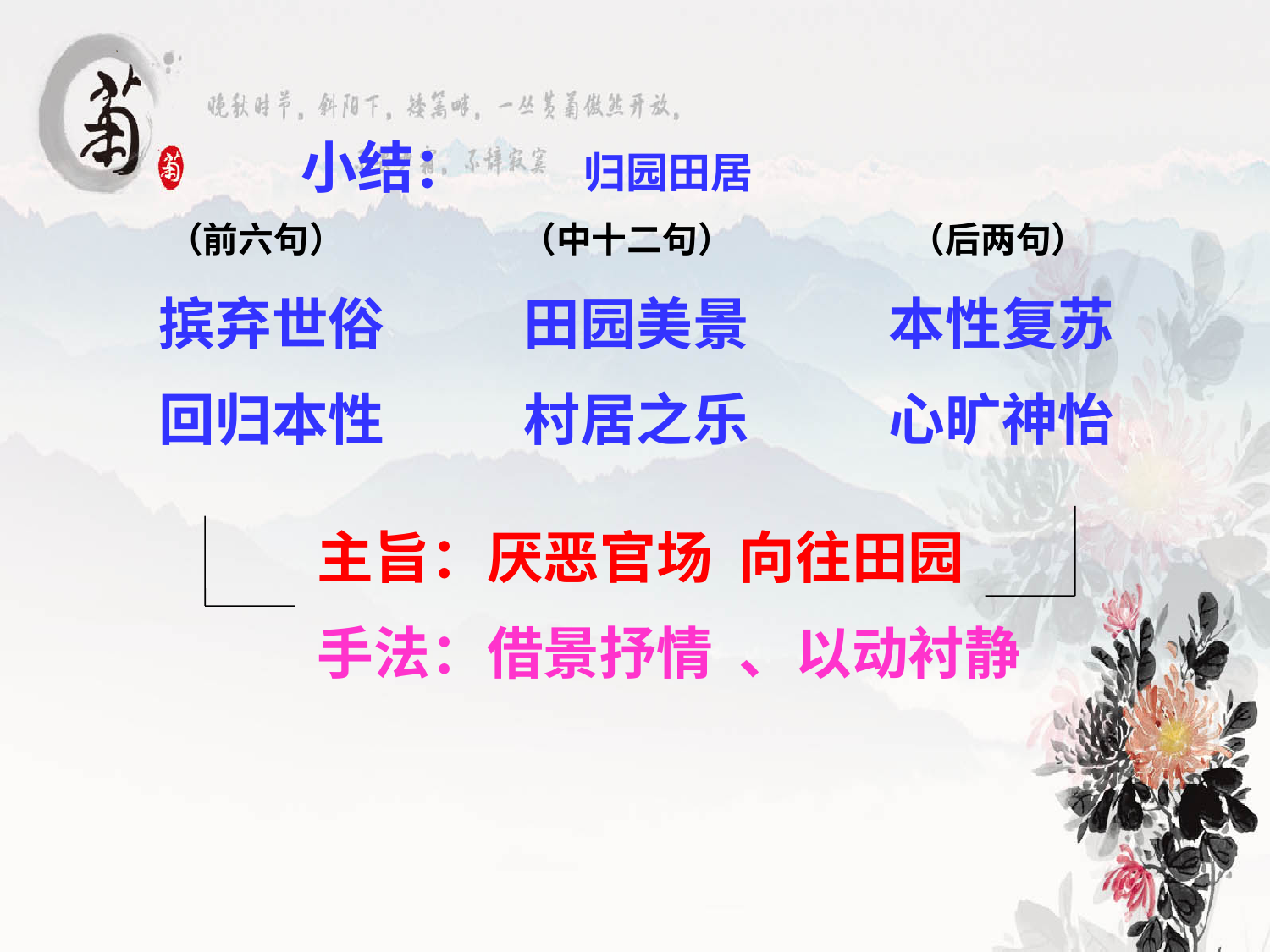

小结：　　归园田居
　（前六句）　　　　　（中十二句）　　　　　（后两句）
 摈弃世俗　　  田园美景　　  本性复苏
 回归本性　　  村居之乐　　  心旷神怡

主旨：厌恶官场  向往田园
手法：借景抒情  、以动衬静